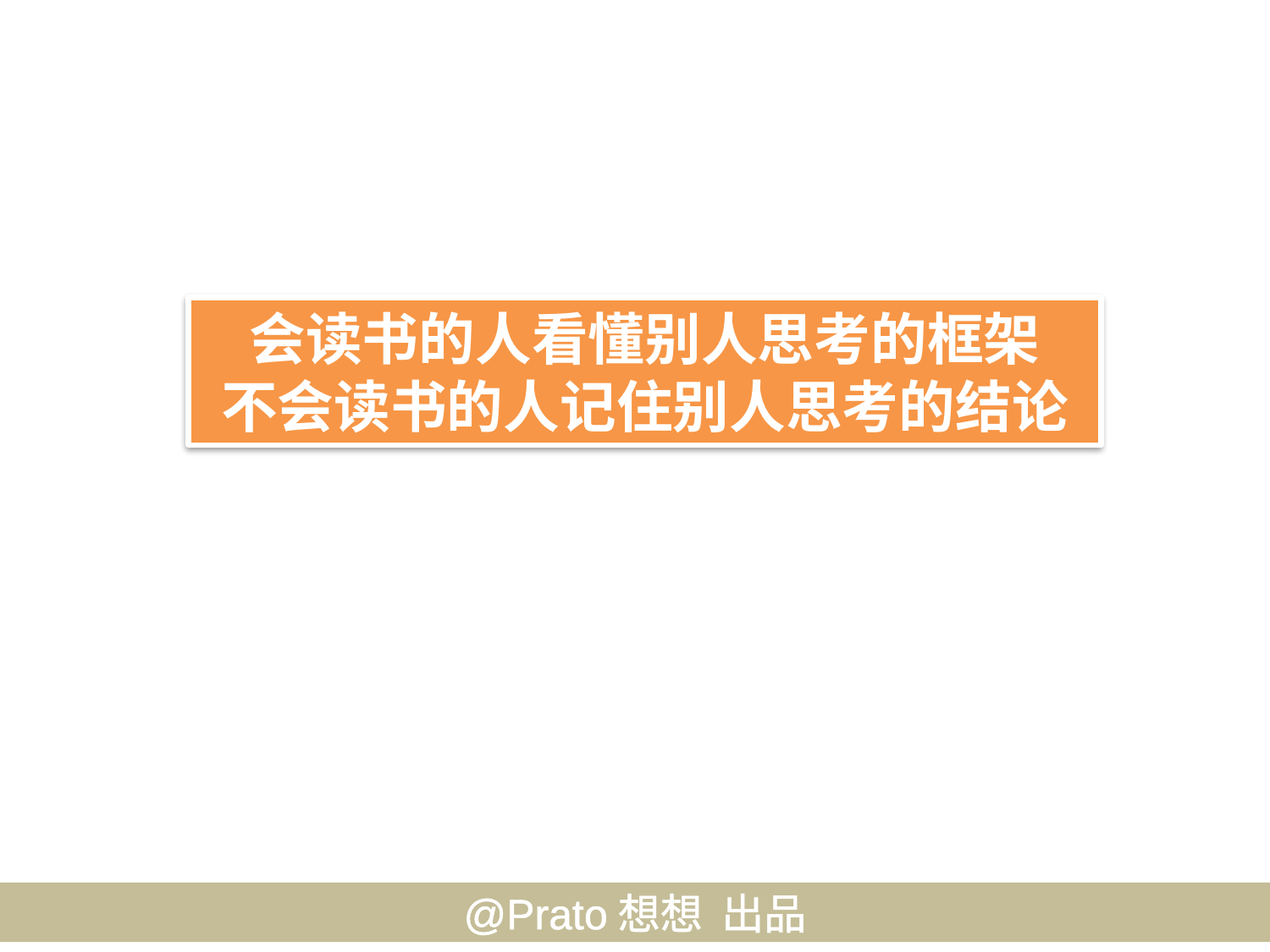

会读书的人看懂别人思考的框架
不会读书的人记住别人思考的结论
@Prato想想  出品